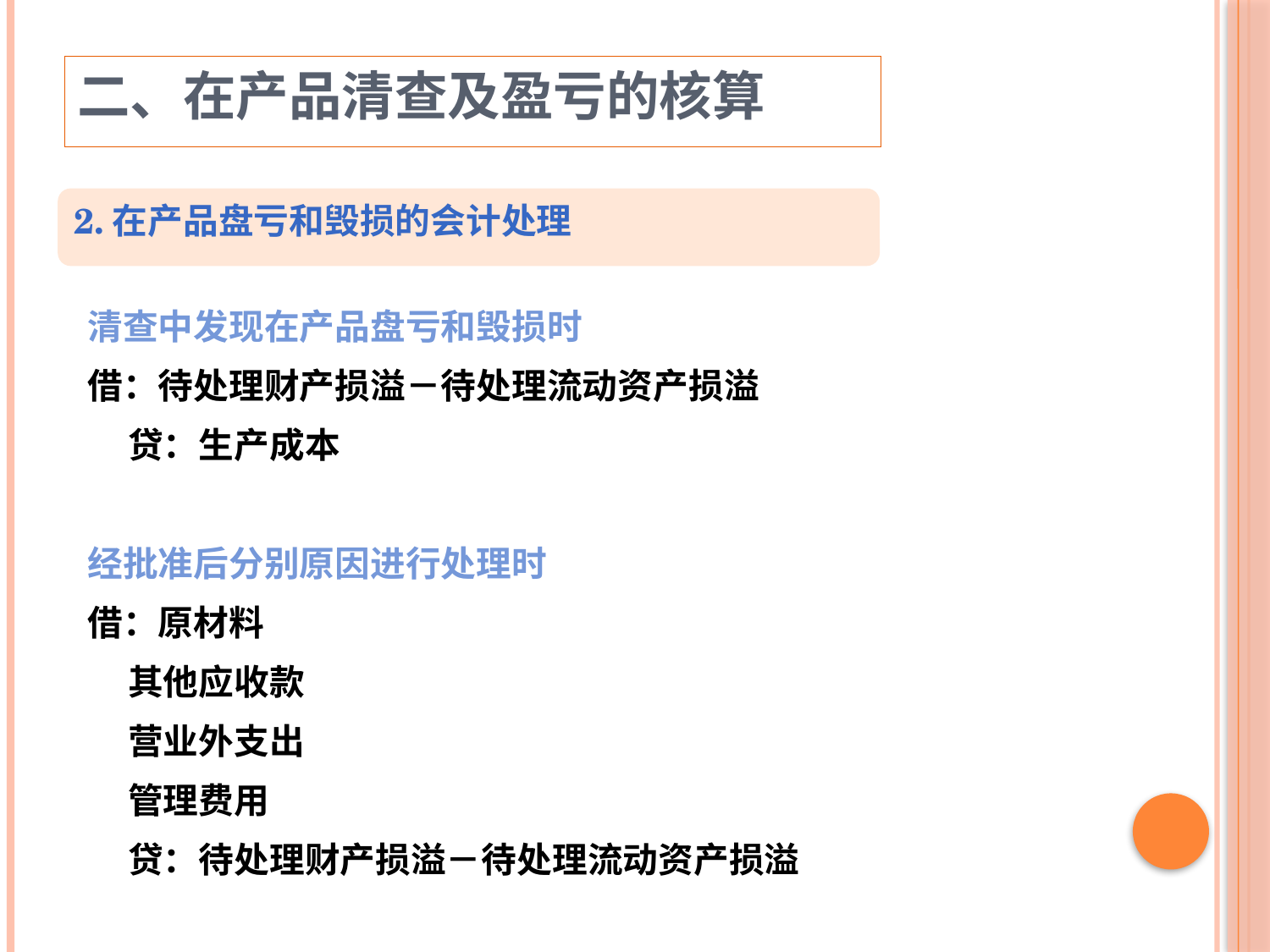

二、在产品清查及盈亏的核算
2.在产品盘亏和毁损的会计处理
清查中发现在产品盘亏和毁损时
借：待处理财产损溢－待处理流动资产损溢
    贷：生产成本

经批准后分别原因进行处理时
借：原材料
    其他应收款
    营业外支出
    管理费用
    贷：待处理财产损溢－待处理流动资产损溢